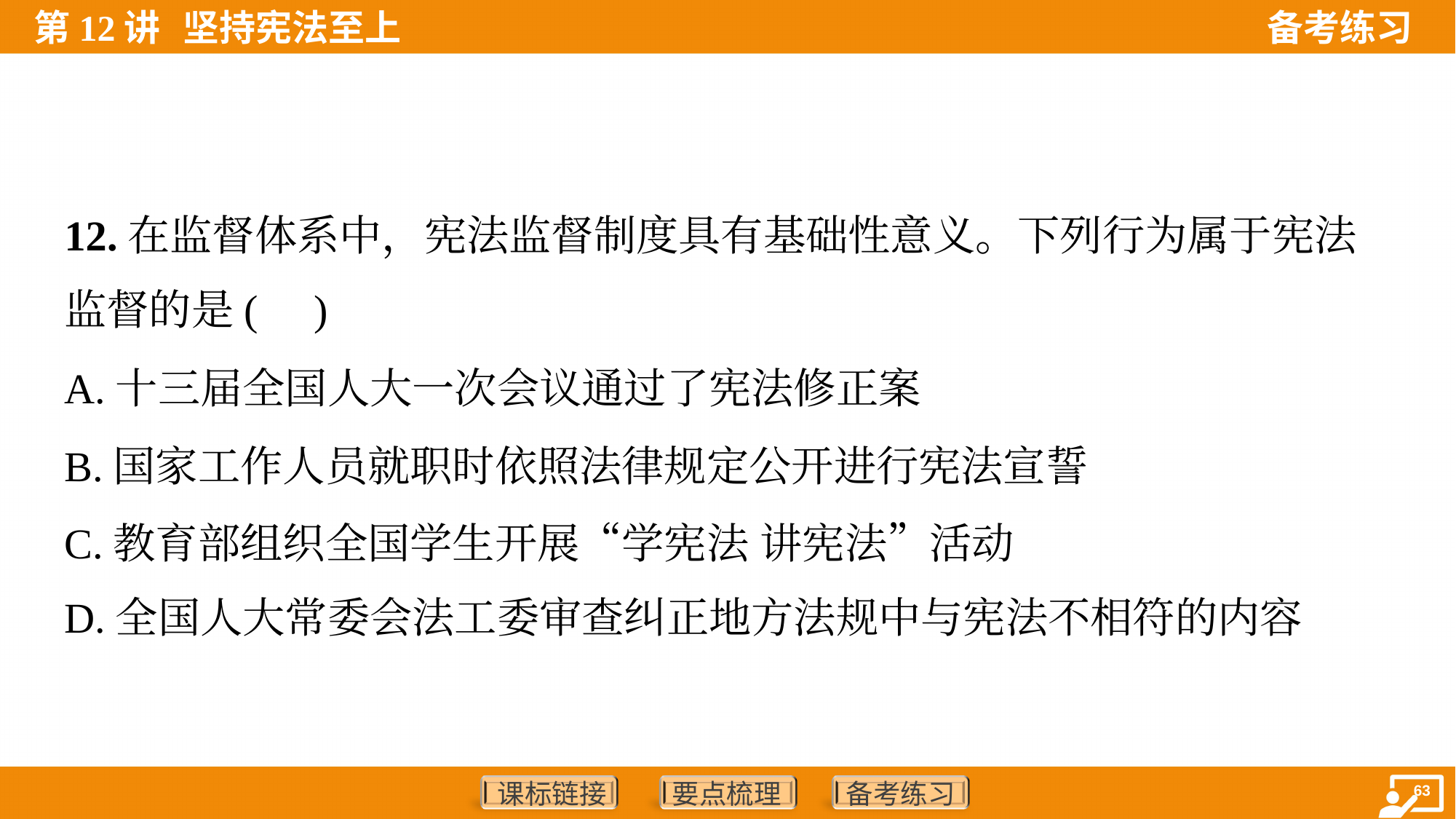

12.在监督体系中，宪法监督制度具有基础性意义。下列行为属于宪法
监督的是(     )
A.十三届全国人大一次会议通过了宪法修正案
B.国家工作人员就职时依照法律规定公开进行宪法宣誓
C.教育部组织全国学生开展“学宪法 讲宪法”活动
D.全国人大常委会法工委审查纠正地方法规中与宪法不相符的内容